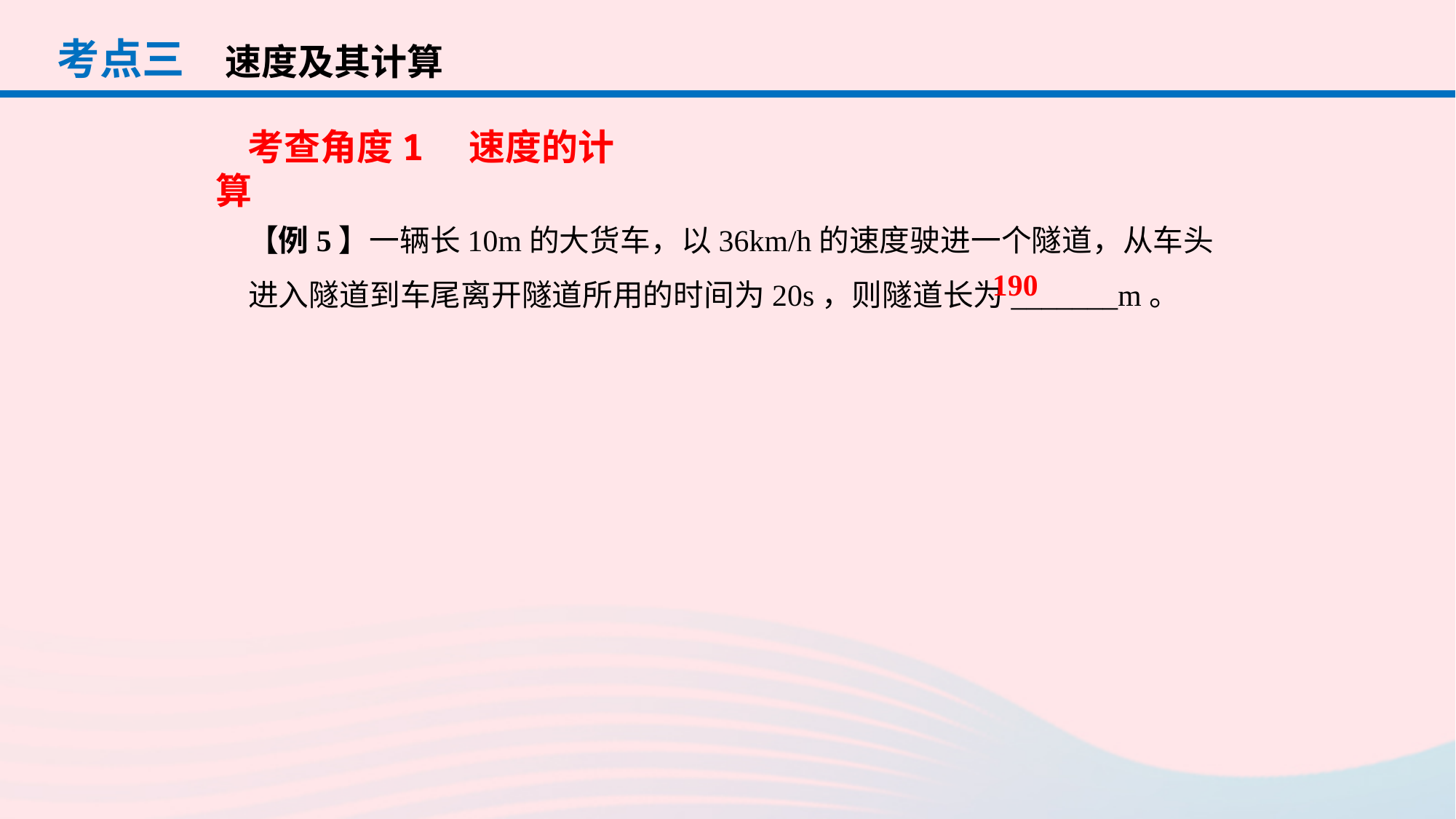

考点三
速度及其计算
考查角度1　速度的计算
【例5】一辆长10m的大货车，以36km/h的速度驶进一个隧道，从车头进入隧道到车尾离开隧道所用的时间为20s，则隧道长为_______m。
190